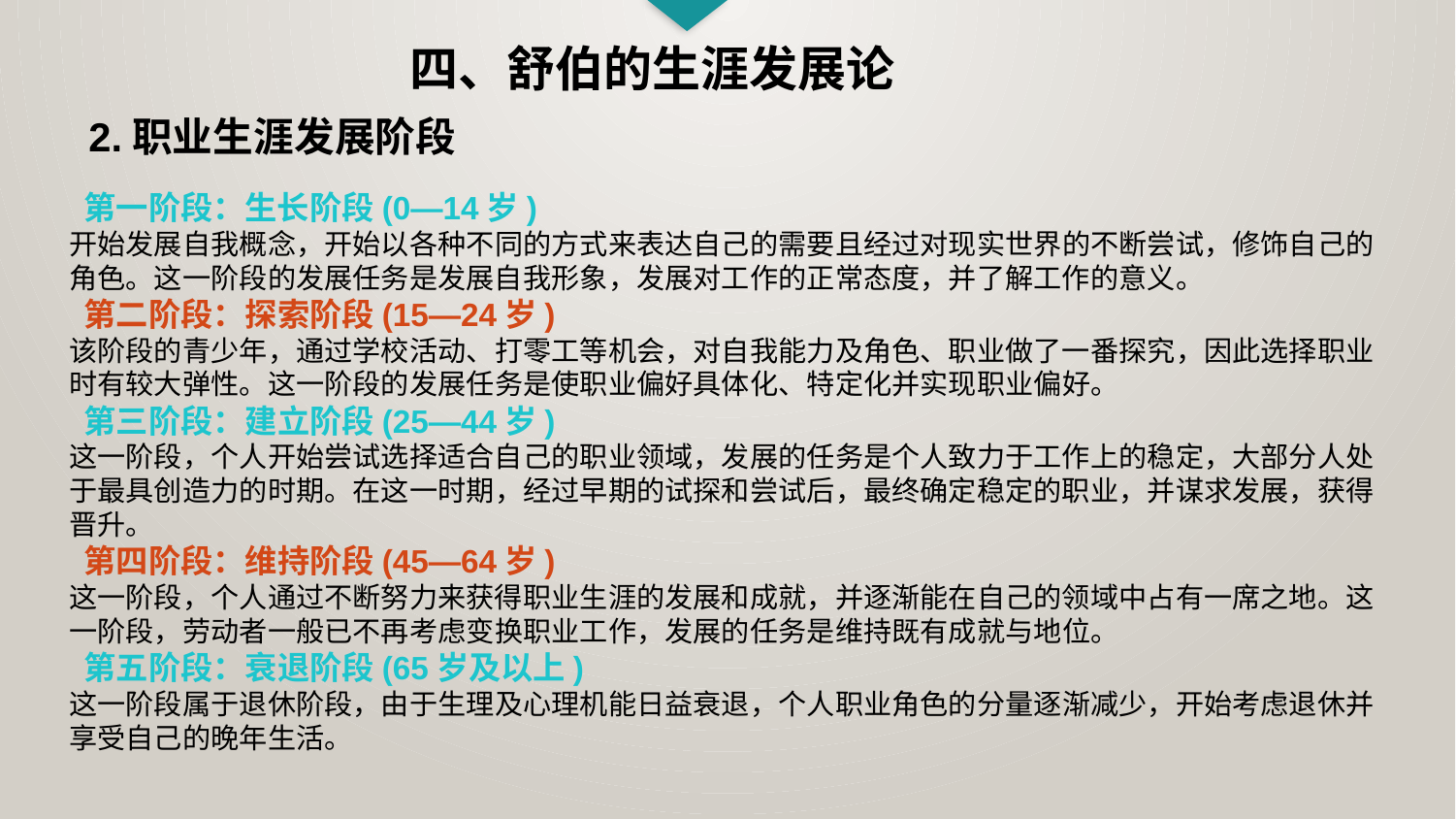

四、舒伯的生涯发展论
2.职业生涯发展阶段
 第一阶段：生长阶段(0—14岁)
开始发展自我概念，开始以各种不同的方式来表达自己的需要且经过对现实世界的不断尝试，修饰自己的角色。这一阶段的发展任务是发展自我形象，发展对工作的正常态度，并了解工作的意义。
 第二阶段：探索阶段(15—24岁)
该阶段的青少年，通过学校活动、打零工等机会，对自我能力及角色、职业做了一番探究，因此选择职业时有较大弹性。这一阶段的发展任务是使职业偏好具体化、特定化并实现职业偏好。
 第三阶段：建立阶段(25—44岁)
这一阶段，个人开始尝试选择适合自己的职业领域，发展的任务是个人致力于工作上的稳定，大部分人处于最具创造力的时期。在这一时期，经过早期的试探和尝试后，最终确定稳定的职业，并谋求发展，获得晋升。
 第四阶段：维持阶段(45—64岁)
这一阶段，个人通过不断努力来获得职业生涯的发展和成就，并逐渐能在自己的领域中占有一席之地。这一阶段，劳动者一般已不再考虑变换职业工作，发展的任务是维持既有成就与地位。
 第五阶段：衰退阶段(65岁及以上)
这一阶段属于退休阶段，由于生理及心理机能日益衰退，个人职业角色的分量逐渐减少，开始考虑退休并享受自己的晚年生活。
62